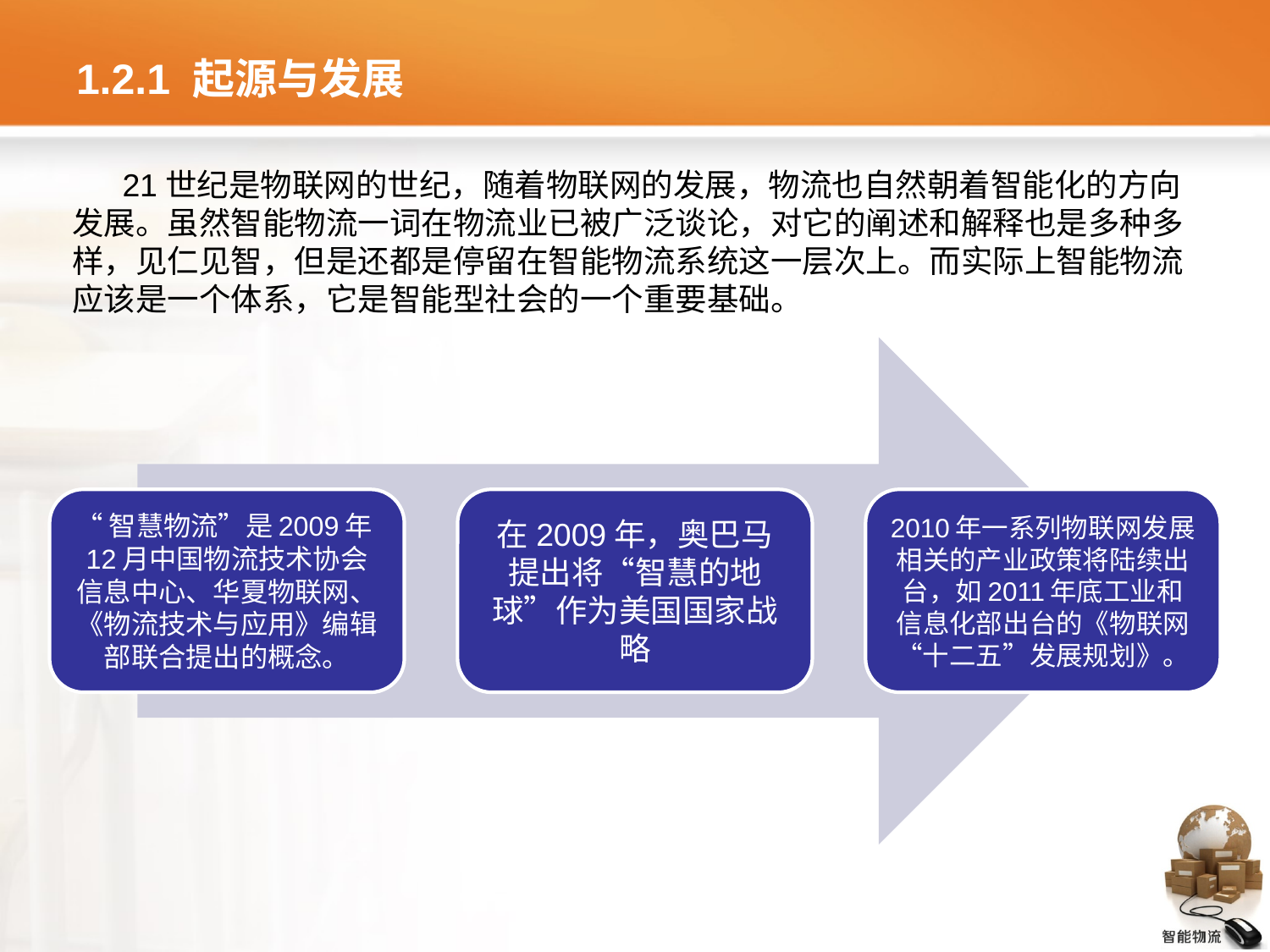

# 1.2.1 起源与发展
21世纪是物联网的世纪，随着物联网的发展，物流也自然朝着智能化的方向发展。虽然智能物流一词在物流业已被广泛谈论，对它的阐述和解释也是多种多样，见仁见智，但是还都是停留在智能物流系统这一层次上。而实际上智能物流应该是一个体系，它是智能型社会的一个重要基础。

“智慧物流”是2009年12月中国物流技术协会信息中心、华夏物联网、《物流技术与应用》编辑部联合提出的概念。
在2009年，奥巴马提出将“智慧的地球”作为美国国家战略
2010年一系列物联网发展相关的产业政策将陆续出台，如2011年底工业和信息化部出台的《物联网“十二五”发展规划》。